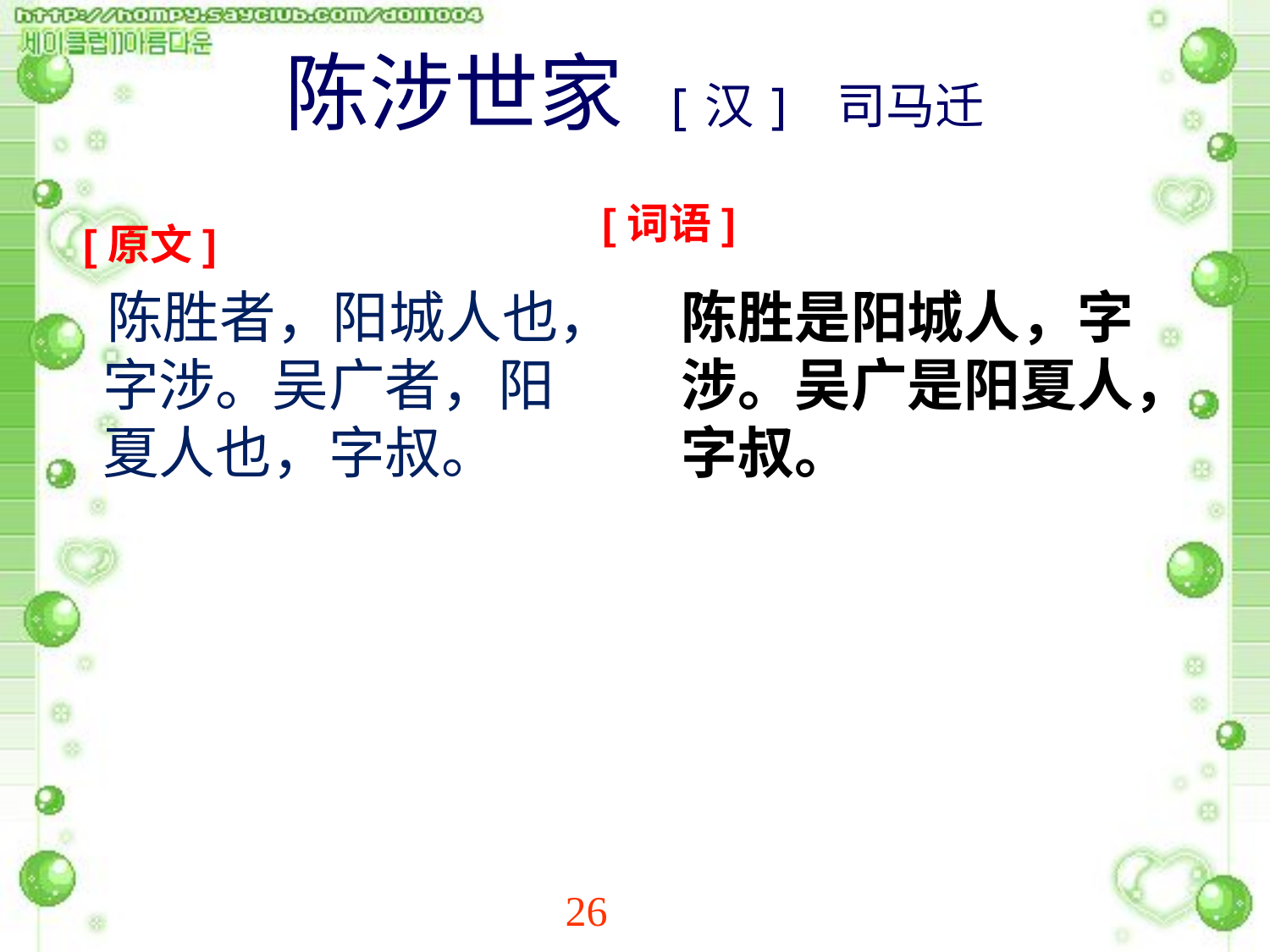

# 陈涉世家 [汉] 司马迁

[词语]
[原文]

   陈胜者，阳城人也，字涉。吴广者，阳夏人也，字叔。
陈胜是阳城人，字涉。吴广是阳夏人，字叔。

26